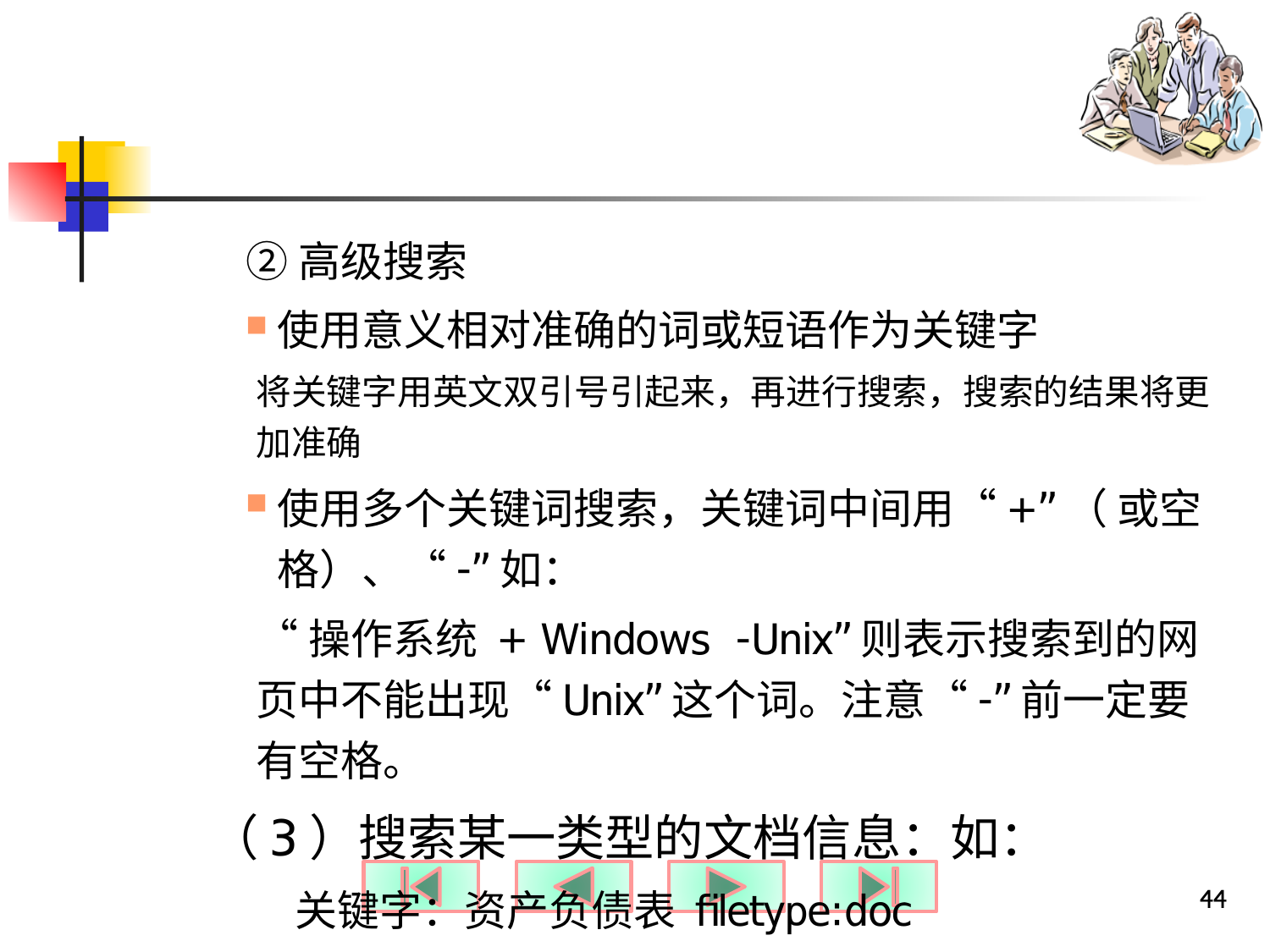

#
②高级搜索
使用意义相对准确的词或短语作为关键字
将关键字用英文双引号引起来，再进行搜索，搜索的结果将更加准确
使用多个关键词搜索，关键词中间用“+”（ 或空格）、“-”如：
“操作系统 + Windows  -Unix”则表示搜索到的网页中不能出现“Unix”这个词。注意“-”前一定要有空格。
（3）搜索某一类型的文档信息：如：
   关键字：资产负债表 filetype:doc

44